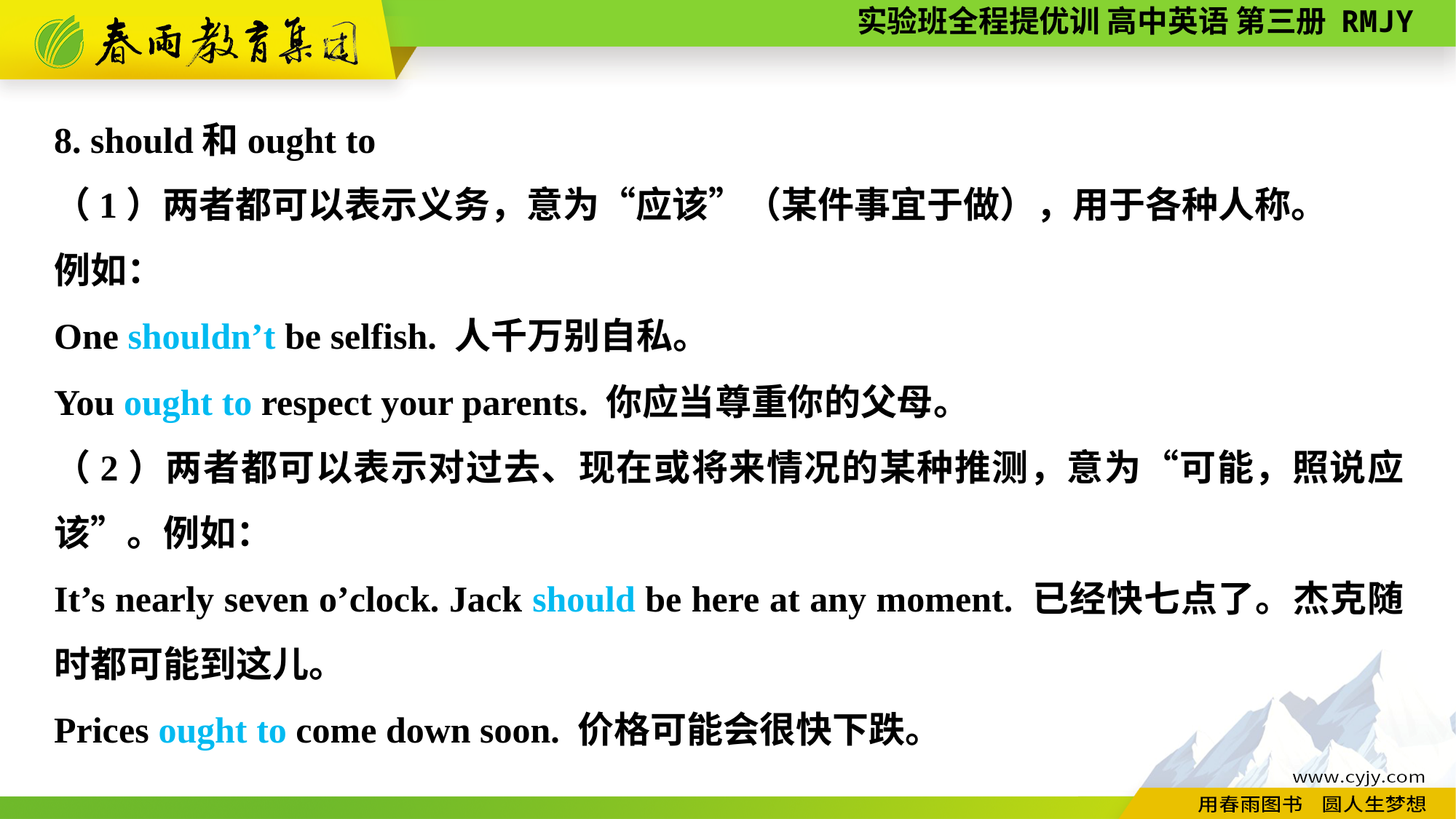

8. should和ought to
（1）两者都可以表示义务，意为“应该”（某件事宜于做），用于各种人称。
例如：
One shouldn’t be selfish. 人千万别自私。
You ought to respect your parents. 你应当尊重你的父母。
（2）两者都可以表示对过去、现在或将来情况的某种推测，意为“可能，照说应该”。例如：
It’s nearly seven o’clock. Jack should be here at any moment. 已经快七点了。杰克随时都可能到这儿。
Prices ought to come down soon. 价格可能会很快下跌。